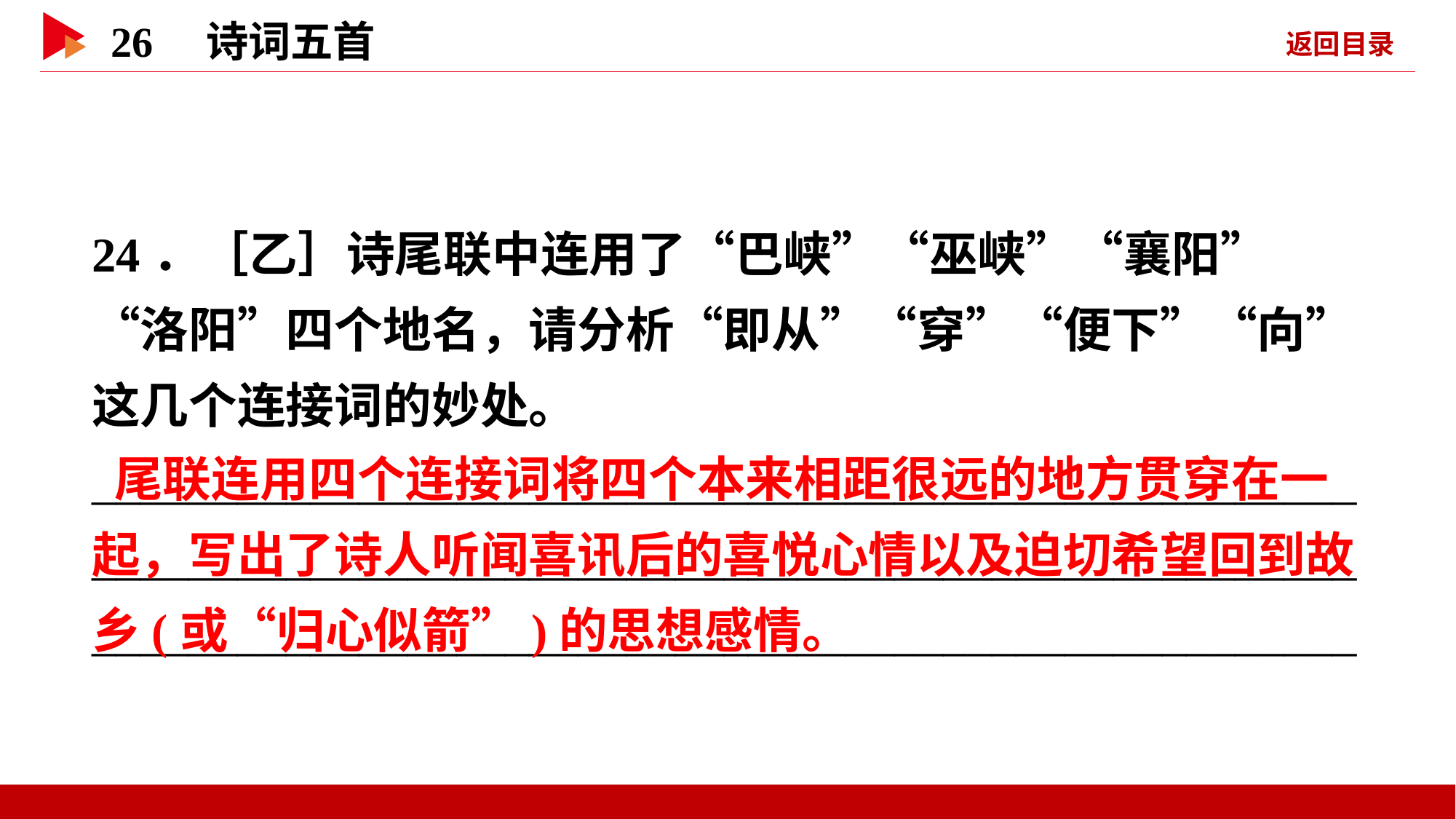

24．［乙］诗尾联中连用了“巴峡”“巫峡”“襄阳”“洛阳”四个地名，请分析“即从”“穿”“便下”“向”这几个连接词的妙处。
____________________________________________________________________________________________________________________________________________________________
 尾联连用四个连接词将四个本来相距很远的地方贯穿在一起，写出了诗人听闻喜讯后的喜悦心情以及迫切希望回到故乡(或“归心似箭”)的思想感情。